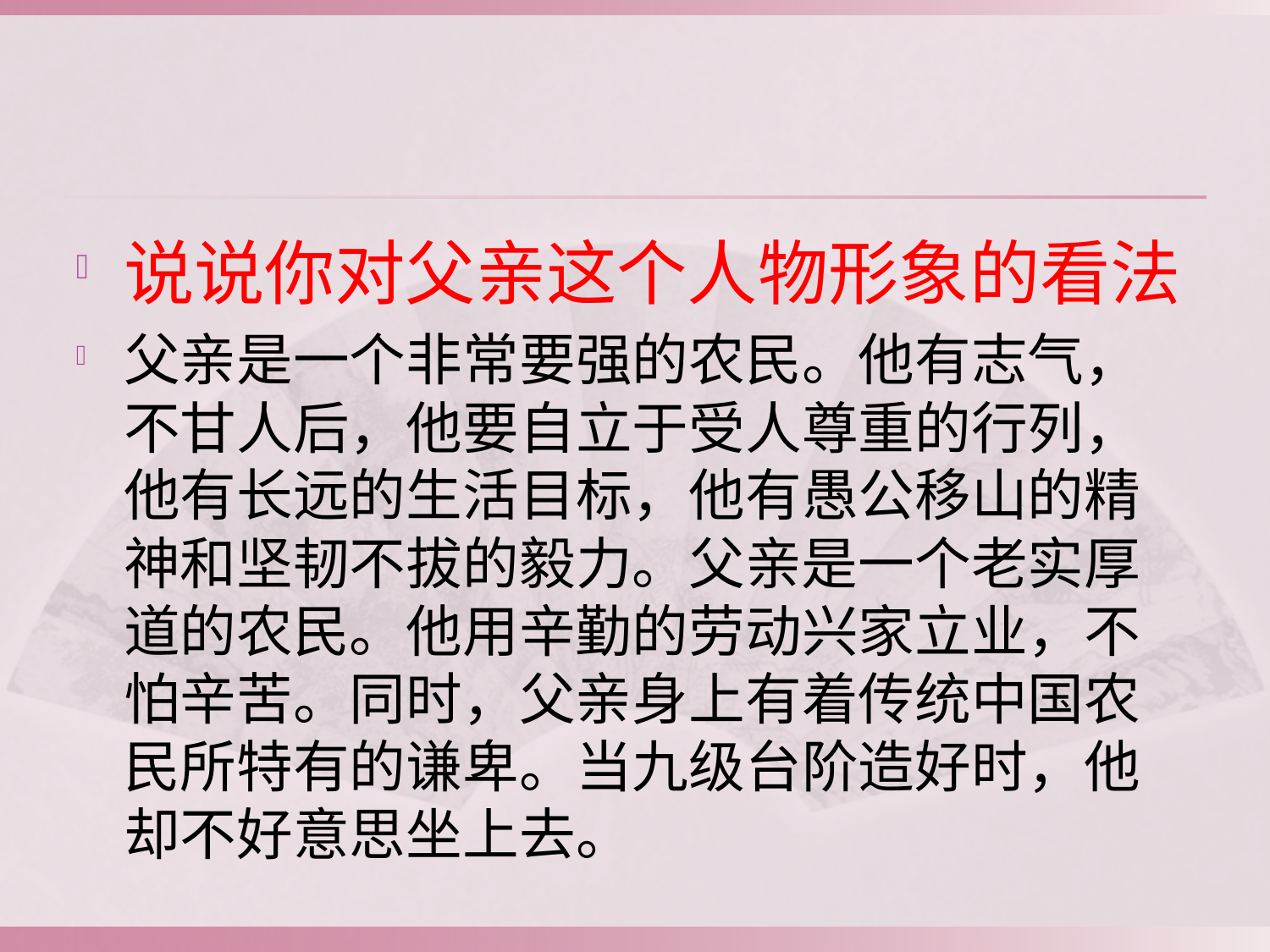

#
说说你对父亲这个人物形象的看法
父亲是一个非常要强的农民。他有志气，不甘人后，他要自立于受人尊重的行列，他有长远的生活目标，他有愚公移山的精神和坚韧不拔的毅力。父亲是一个老实厚道的农民。他用辛勤的劳动兴家立业，不怕辛苦。同时，父亲身上有着传统中国农民所特有的谦卑。当九级台阶造好时，他却不好意思坐上去。